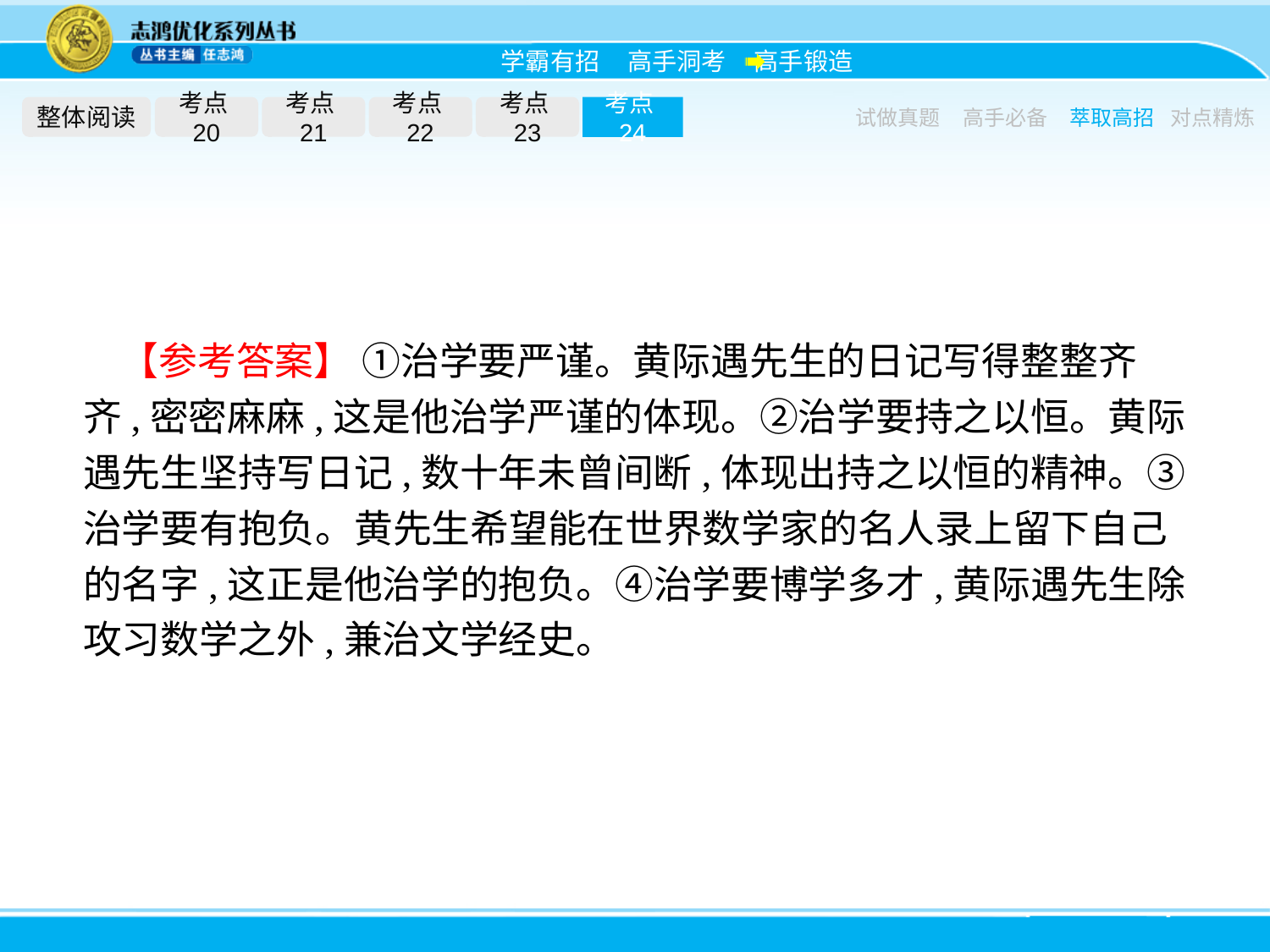

整体阅读
考点20
考点21
考点22
考点23
考点24
试做真题
高手必备
萃取高招
对点精炼
【参考答案】 ①治学要严谨。黄际遇先生的日记写得整整齐齐,密密麻麻,这是他治学严谨的体现。②治学要持之以恒。黄际遇先生坚持写日记,数十年未曾间断,体现出持之以恒的精神。③治学要有抱负。黄先生希望能在世界数学家的名人录上留下自己的名字,这正是他治学的抱负。④治学要博学多才,黄际遇先生除攻习数学之外,兼治文学经史。